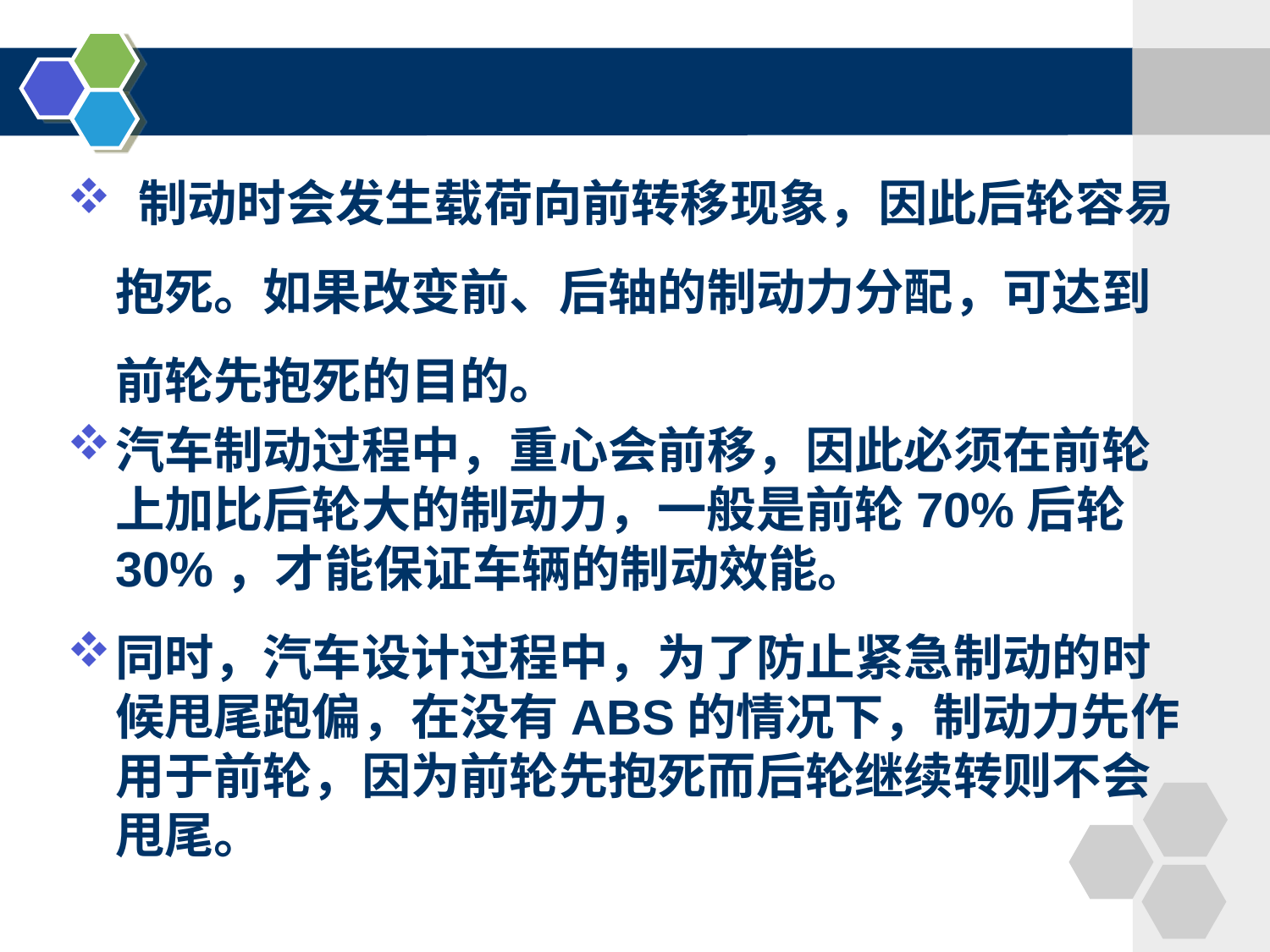

制动时会发生载荷向前转移现象，因此后轮容易抱死。如果改变前、后轴的制动力分配，可达到前轮先抱死的目的。
汽车制动过程中，重心会前移，因此必须在前轮上加比后轮大的制动力，一般是前轮70%后轮30%，才能保证车辆的制动效能。
同时，汽车设计过程中，为了防止紧急制动的时候甩尾跑偏，在没有ABS的情况下，制动力先作用于前轮，因为前轮先抱死而后轮继续转则不会甩尾。